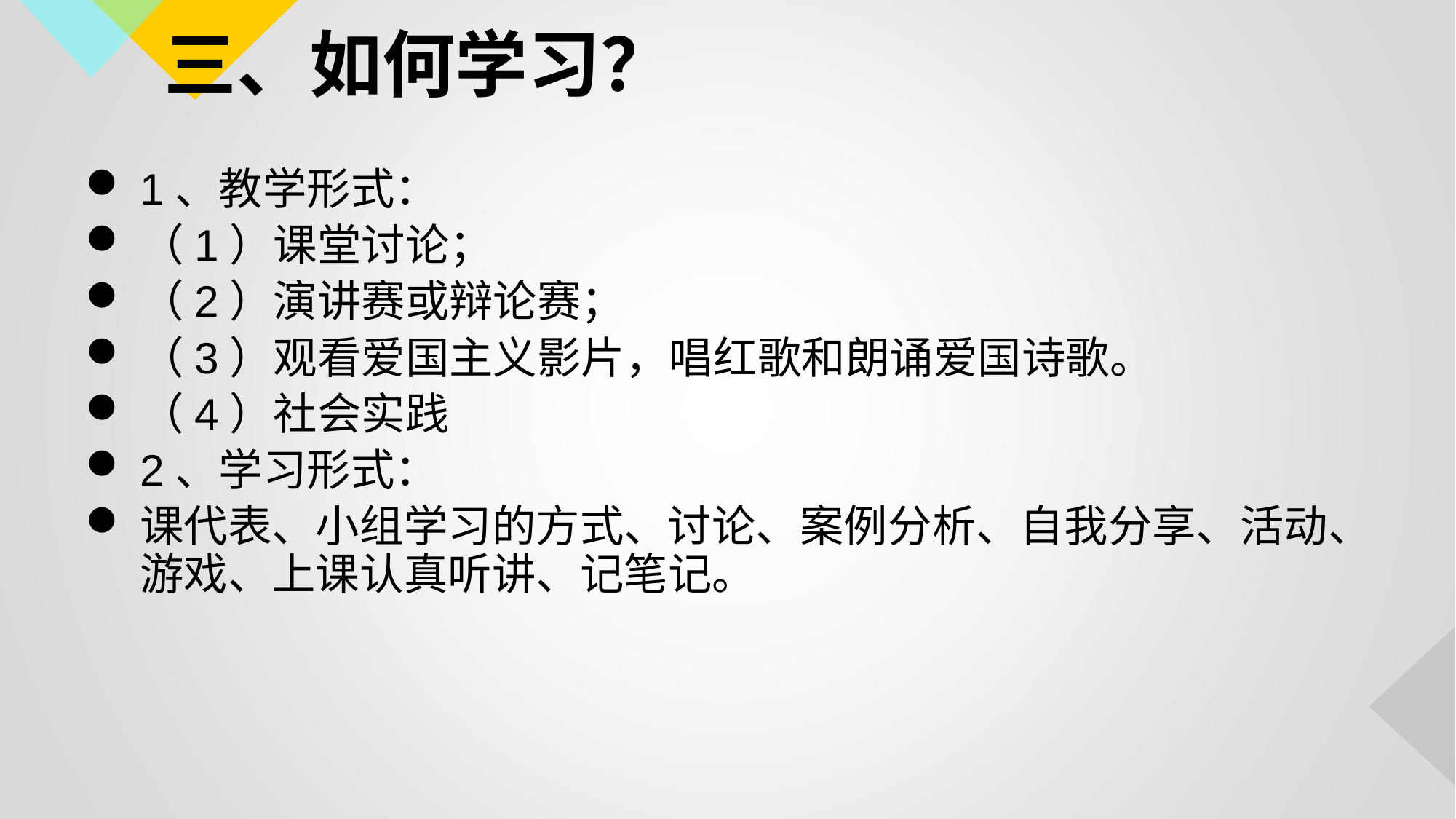

1、教学形式：
（1）课堂讨论；
（2）演讲赛或辩论赛；
（3）观看爱国主义影片，唱红歌和朗诵爱国诗歌。
（4）社会实践
2、学习形式：
课代表、小组学习的方式、讨论、案例分析、自我分享、活动、游戏、上课认真听讲、记笔记。

# 三、如何学习？